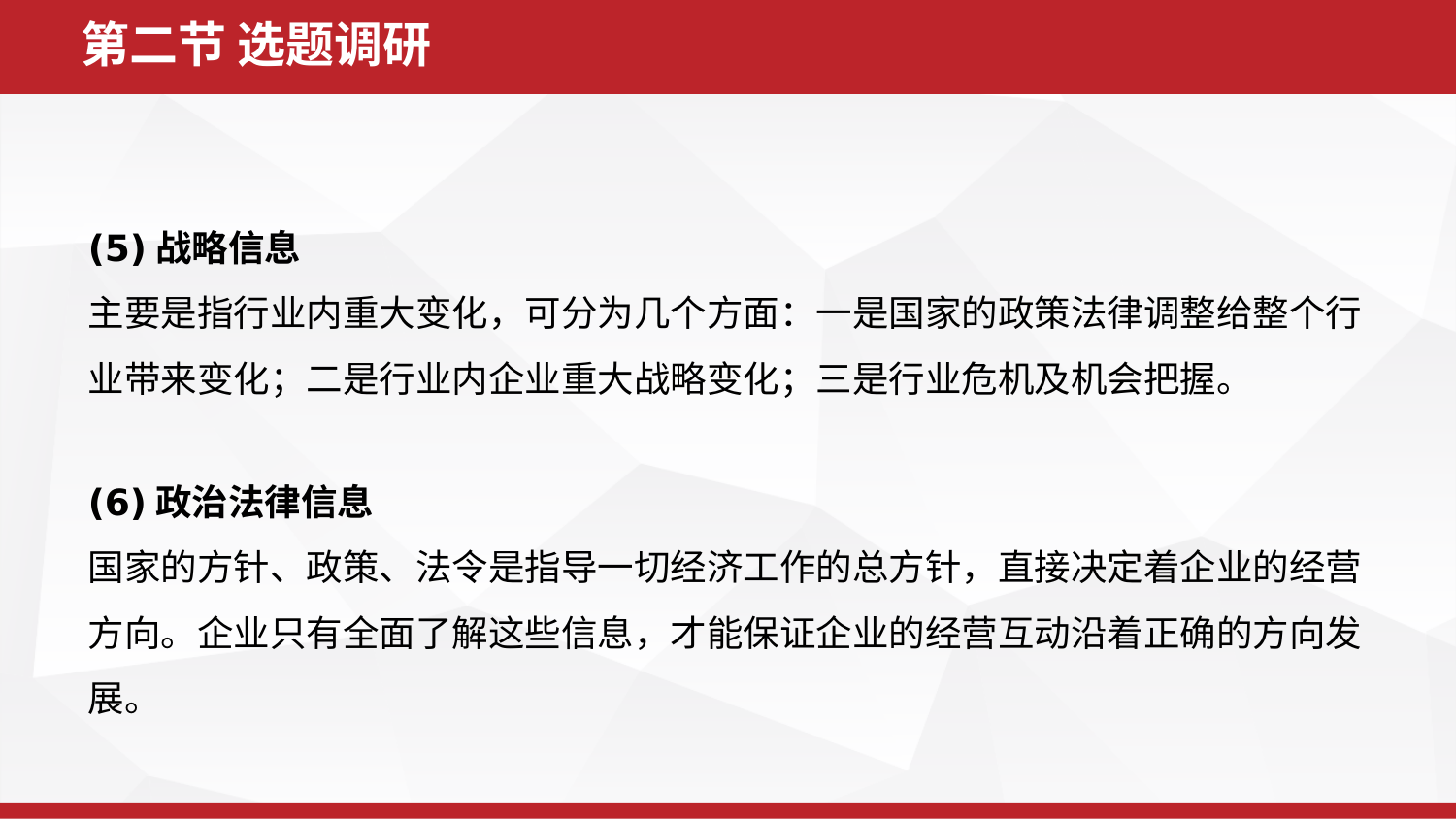

第二节 选题调研
(5)战略信息
主要是指行业内重大变化，可分为几个方面：一是国家的政策法律调整给整个行业带来变化；二是行业内企业重大战略变化；三是行业危机及机会把握。
(6)政治法律信息
国家的方针、政策、法令是指导一切经济工作的总方针，直接决定着企业的经营方向。企业只有全面了解这些信息，才能保证企业的经营互动沿着正确的方向发展。